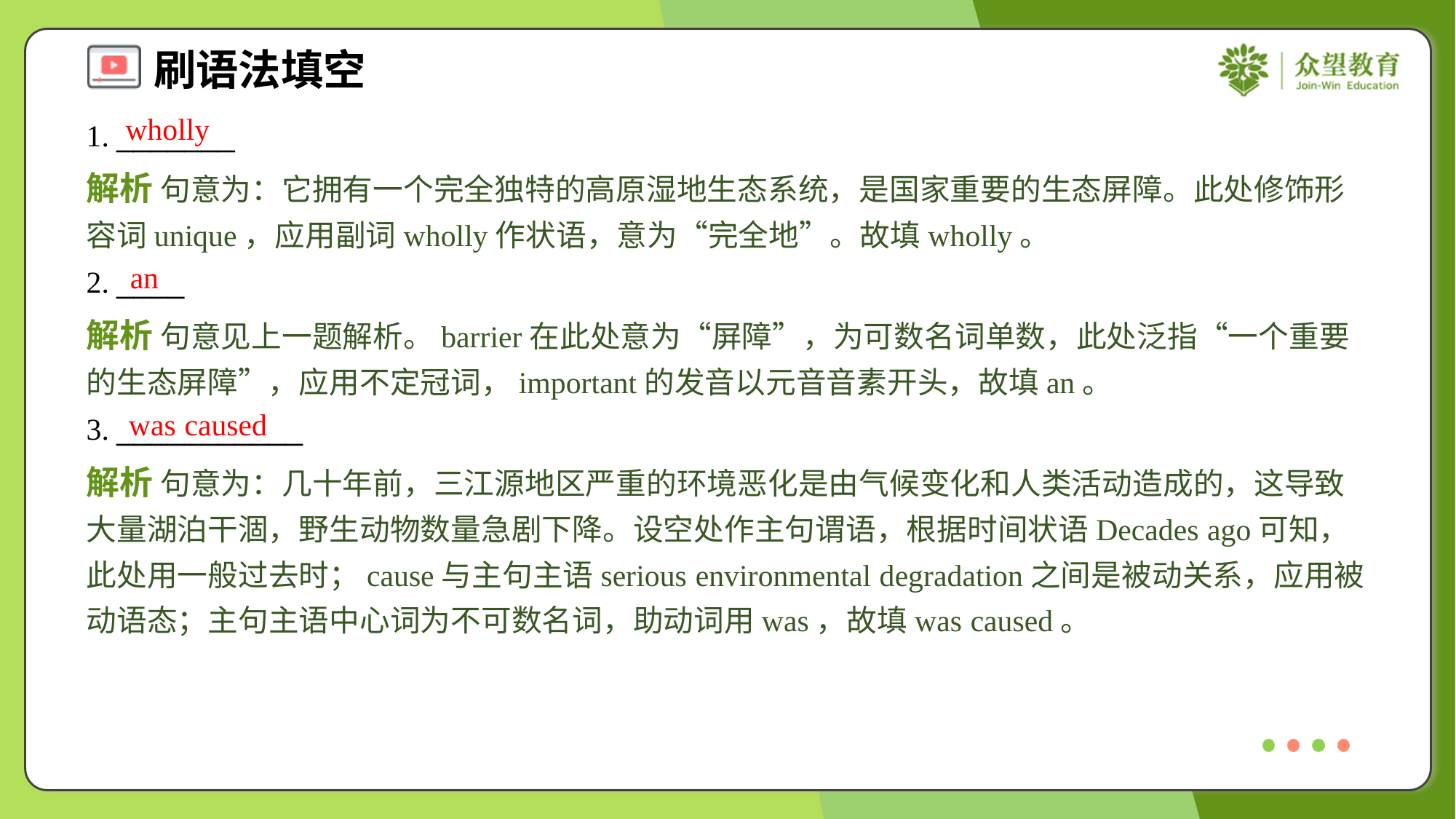

wholly
1. _______
解析 句意为：它拥有一个完全独特的高原湿地生态系统，是国家重要的生态屏障。此处修饰形容词unique，应用副词wholly作状语，意为“完全地”。故填wholly。
an
2. ____
解析 句意见上一题解析。barrier在此处意为“屏障”，为可数名词单数，此处泛指“一个重要的生态屏障”，应用不定冠词，important的发音以元音音素开头，故填an。
was caused
3. ___________
解析 句意为：几十年前，三江源地区严重的环境恶化是由气候变化和人类活动造成的，这导致大量湖泊干涸，野生动物数量急剧下降。设空处作主句谓语，根据时间状语Decades ago可知，此处用一般过去时；cause与主句主语serious environmental degradation之间是被动关系，应用被动语态；主句主语中心词为不可数名词，助动词用was，故填was caused。